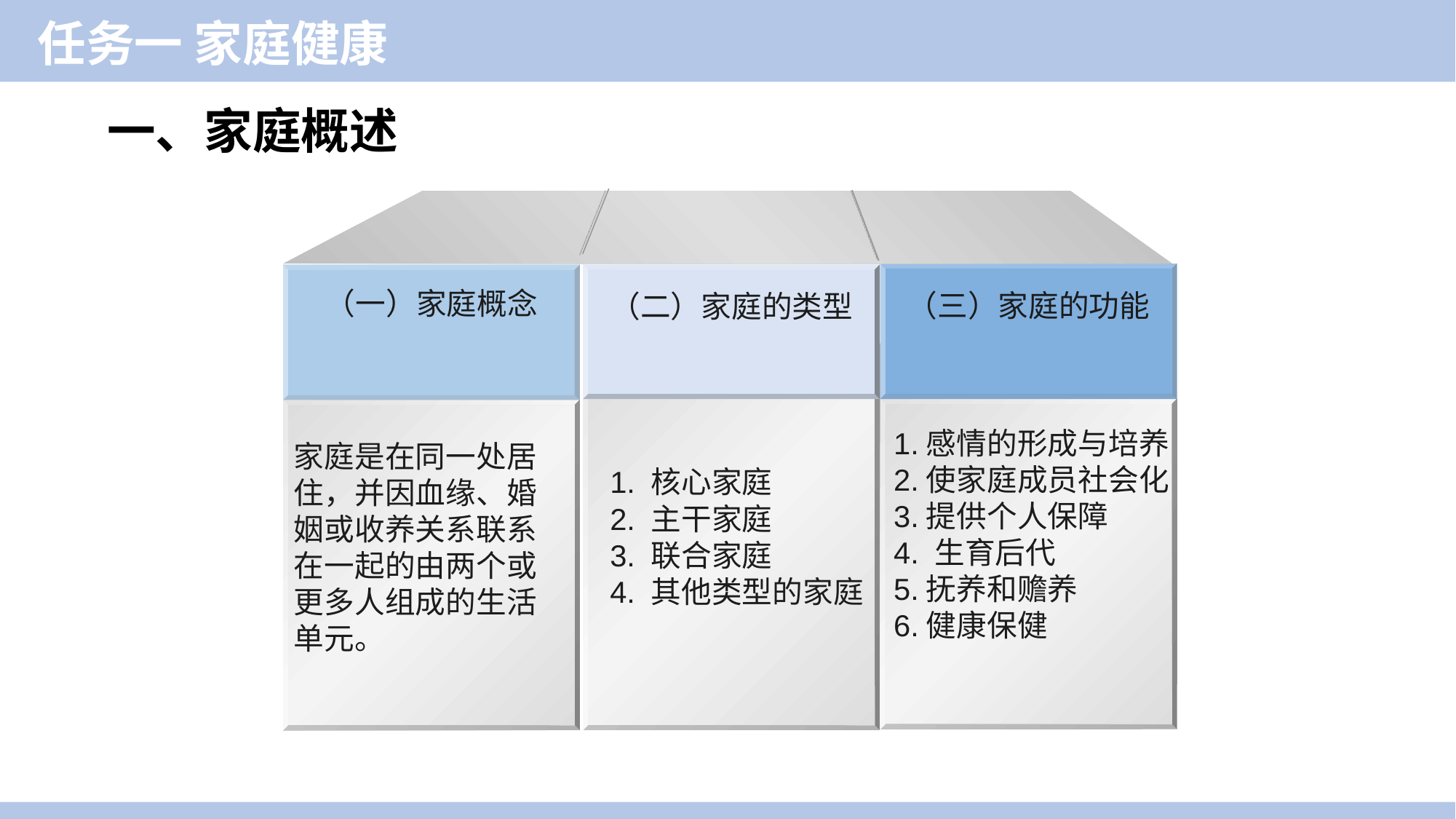

任务一 家庭健康
一、家庭概述

（一）家庭概念
（三）家庭的功能
（二）家庭的类型

1.感情的形成与培养
2.使家庭成员社会化
3.提供个人保障
4. 生育后代
5.抚养和赡养
6.健康保健
家庭是在同一处居住，并因血缘、婚姻或收养关系联系在一起的由两个或更多人组成的生活单元。
1. 核心家庭
2. 主干家庭
3. 联合家庭
4. 其他类型的家庭